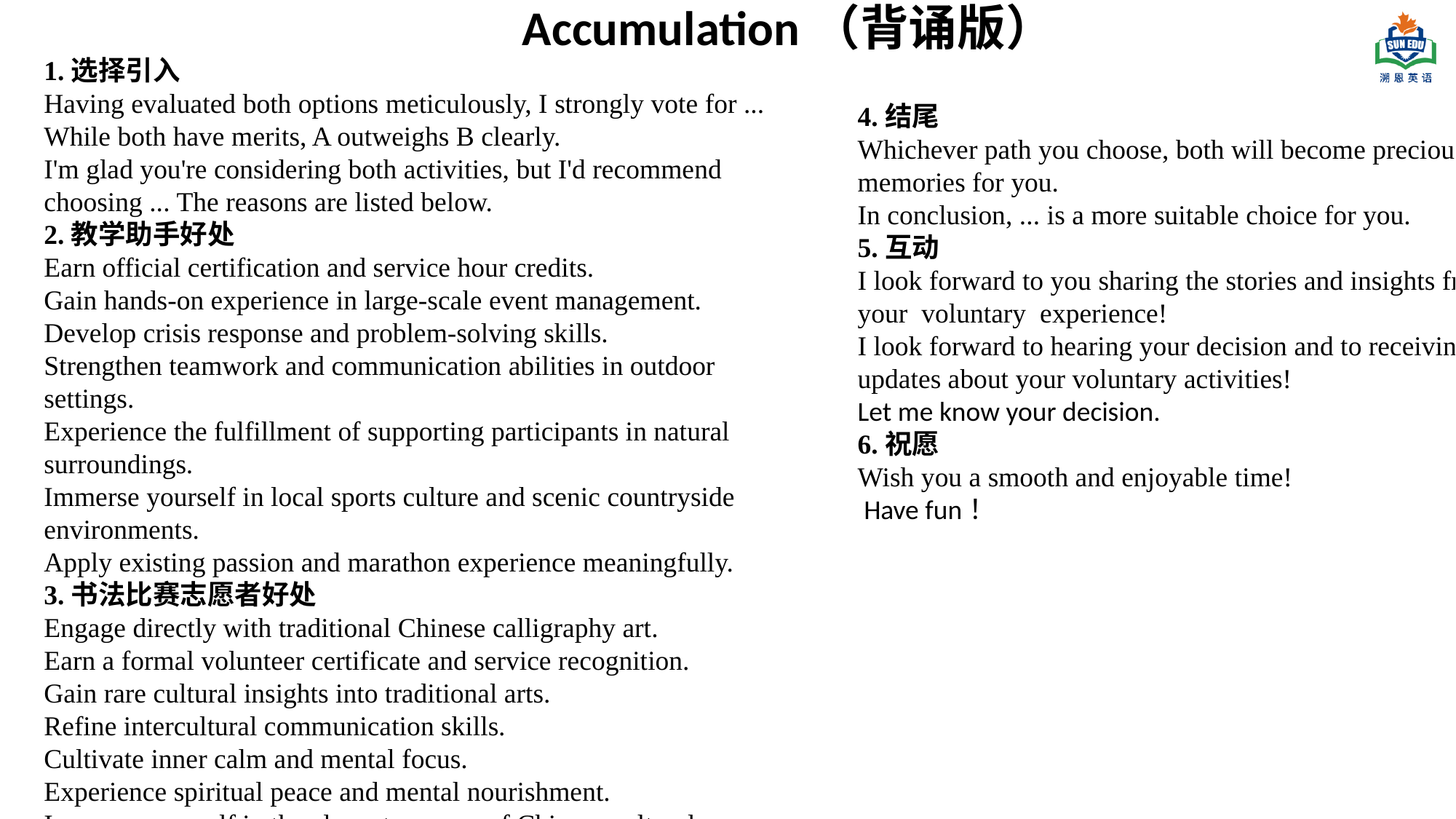

Accumulation（背诵版）
1.选择引入
Having evaluated both options meticulously, I strongly vote for ...
While both have merits, A outweighs B clearly.
I'm glad you're considering both activities, but I'd recommend choosing ... The reasons are listed below.
2.教学助手好处
Earn official certification and service hour credits.
Gain hands-on experience in large-scale event management.
Develop crisis response and problem-solving skills.
Strengthen teamwork and communication abilities in outdoor settings.
Experience the fulfillment of supporting participants in natural surroundings.
Immerse yourself in local sports culture and scenic countryside environments.
Apply existing passion and marathon experience meaningfully.
3.书法比赛志愿者好处
Engage directly with traditional Chinese calligraphy art.
Earn a formal volunteer certificate and service recognition.
Gain rare cultural insights into traditional arts.
Refine intercultural communication skills.
Cultivate inner calm and mental focus.
Experience spiritual peace and mental nourishment.
Immerse yourself in the elegant essence of Chinese cultural heritage.
Connect artistic appreciation with meaningful volunteer service.
Still water runs deep.
4.结尾
Whichever path you choose, both will become precious memories for you.
In conclusion, ... is a more suitable choice for you.
5.互动
I look forward to you sharing the stories and insights from your  voluntary  experience!
I look forward to hearing your decision and to receiving updates about your voluntary activities!
Let me know your decision.
6.祝愿
Wish you a smooth and enjoyable time!
 Have fun！